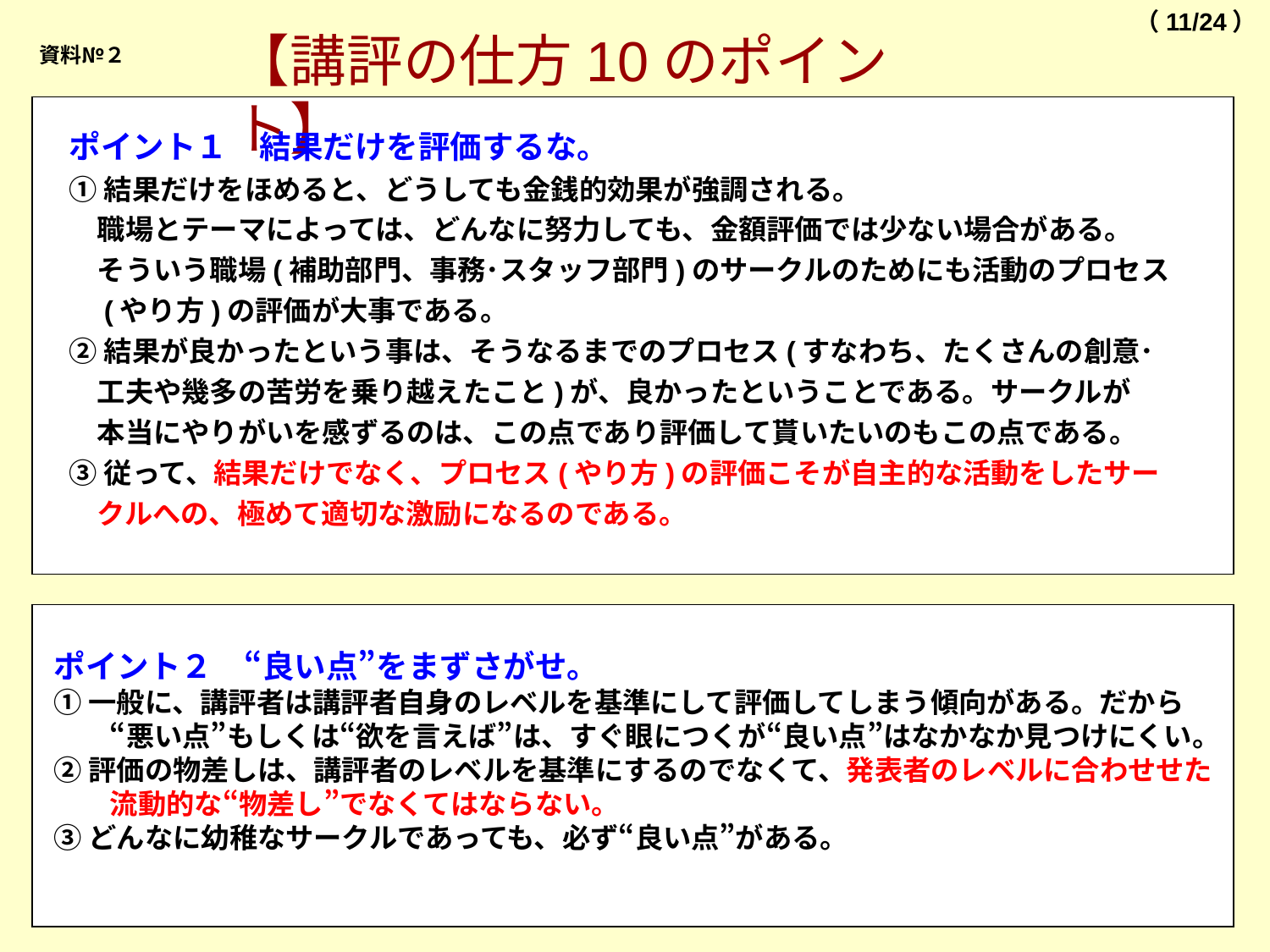

（11/24）
【講評の仕方10のポイント】
資料№２

ポイント１　結果だけを評価するな。
①結果だけをほめると、どうしても金銭的効果が強調される。
　職場とテーマによっては、どんなに努力しても、金額評価では少ない場合がある。
　そういう職場(補助部門、事務･スタッフ部門)のサークルのためにも活動のプロセス
　(やり方)の評価が大事である。
②結果が良かったという事は、そうなるまでのプロセス(すなわち、たくさんの創意･
　工夫や幾多の苦労を乗り越えたこと)が、良かったということである。サークルが
　本当にやりがいを感ずるのは、この点であり評価して貰いたいのもこの点である。
③従って、結果だけでなく、プロセス(やり方)の評価こそが自主的な活動をしたサー
　クルへの、極めて適切な激励になるのである。

ポイント２　“良い点”をまずさがせ。
①一般に、講評者は講評者自身のレベルを基準にして評価してしまう傾向がある。だから
　　“悪い点”もしくは“欲を言えば”は、すぐ眼につくが“良い点”はなかなか見つけにくい。
②評価の物差しは、講評者のレベルを基準にするのでなくて、発表者のレベルに合わせせた
　　流動的な“物差し”でなくてはならない。
③どんなに幼稚なサークルであっても、必ず“良い点”がある。